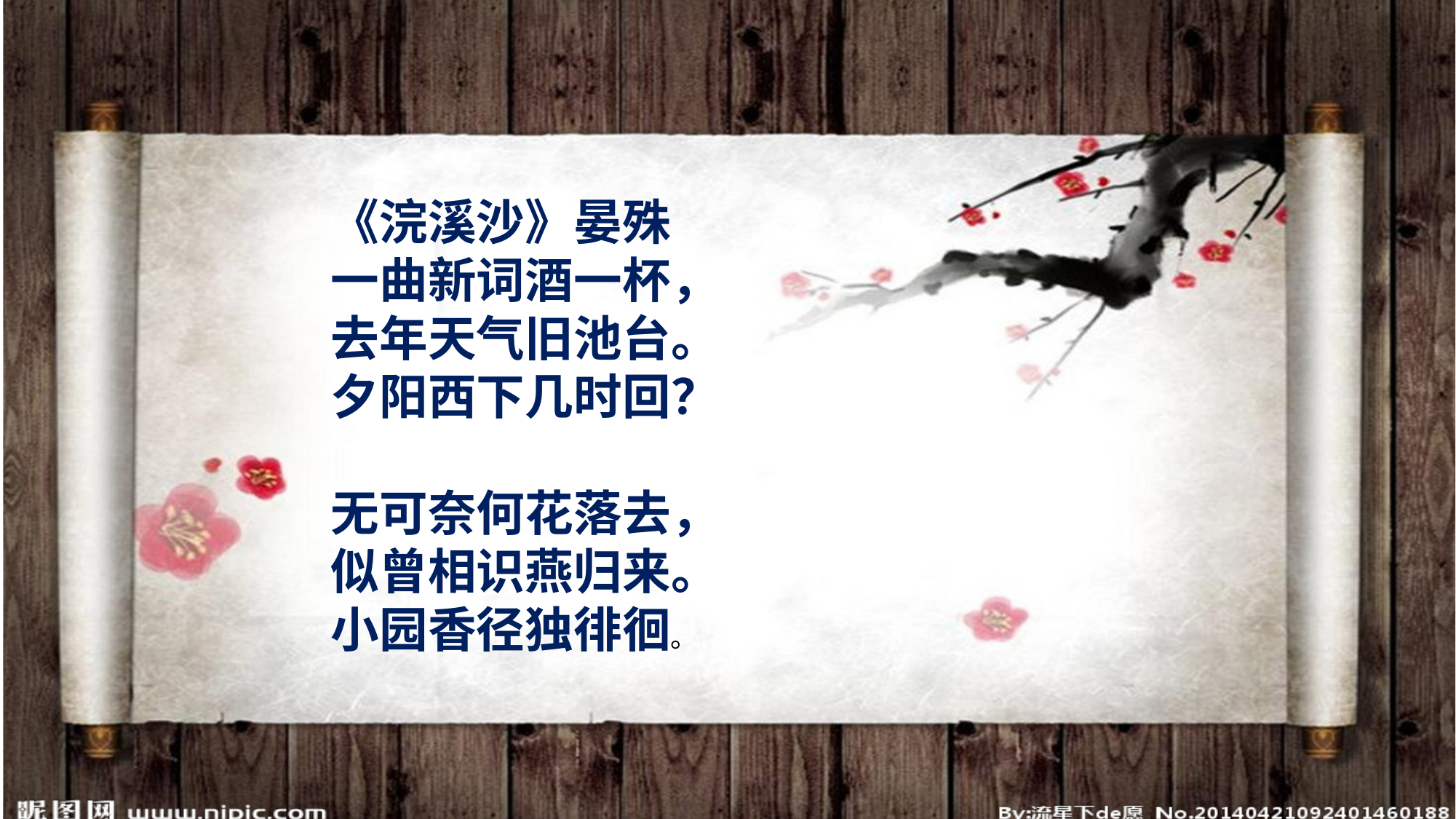

《浣溪沙》晏殊
一曲新词酒一杯，
去年天气旧池台。
夕阳西下几时回？

无可奈何花落去，
似曾相识燕归来。
小园香径独徘徊。